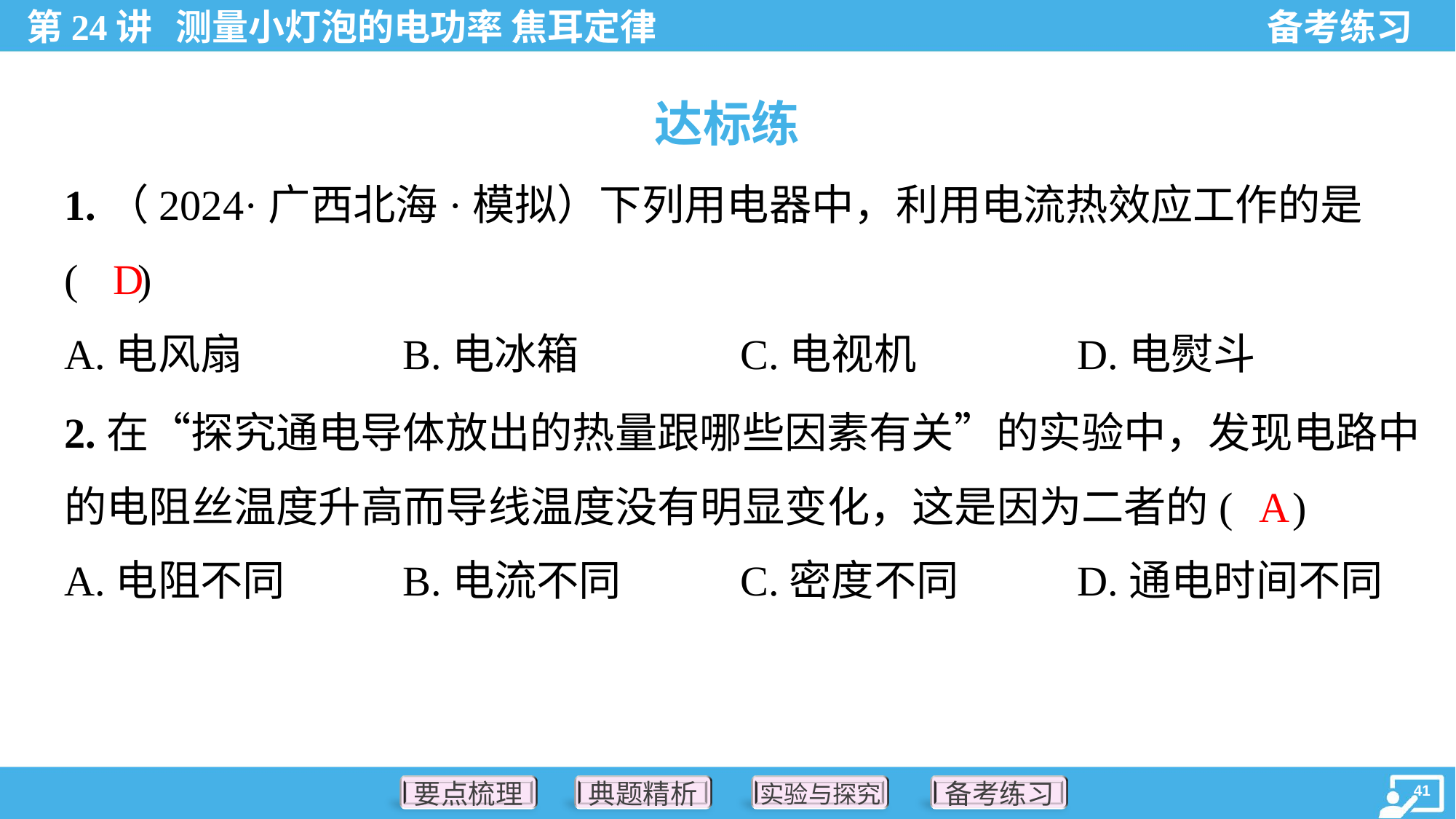

达标练
1.（2024·广西北海·模拟）下列用电器中，利用电流热效应工作的是
(     )
D
A.电风扇	B.电冰箱	C.电视机	D.电熨斗
2.在“探究通电导体放出的热量跟哪些因素有关”的实验中，发现电路中
的电阻丝温度升高而导线温度没有明显变化，这是因为二者的(     )
A
A.电阻不同	B.电流不同	C.密度不同	D.通电时间不同